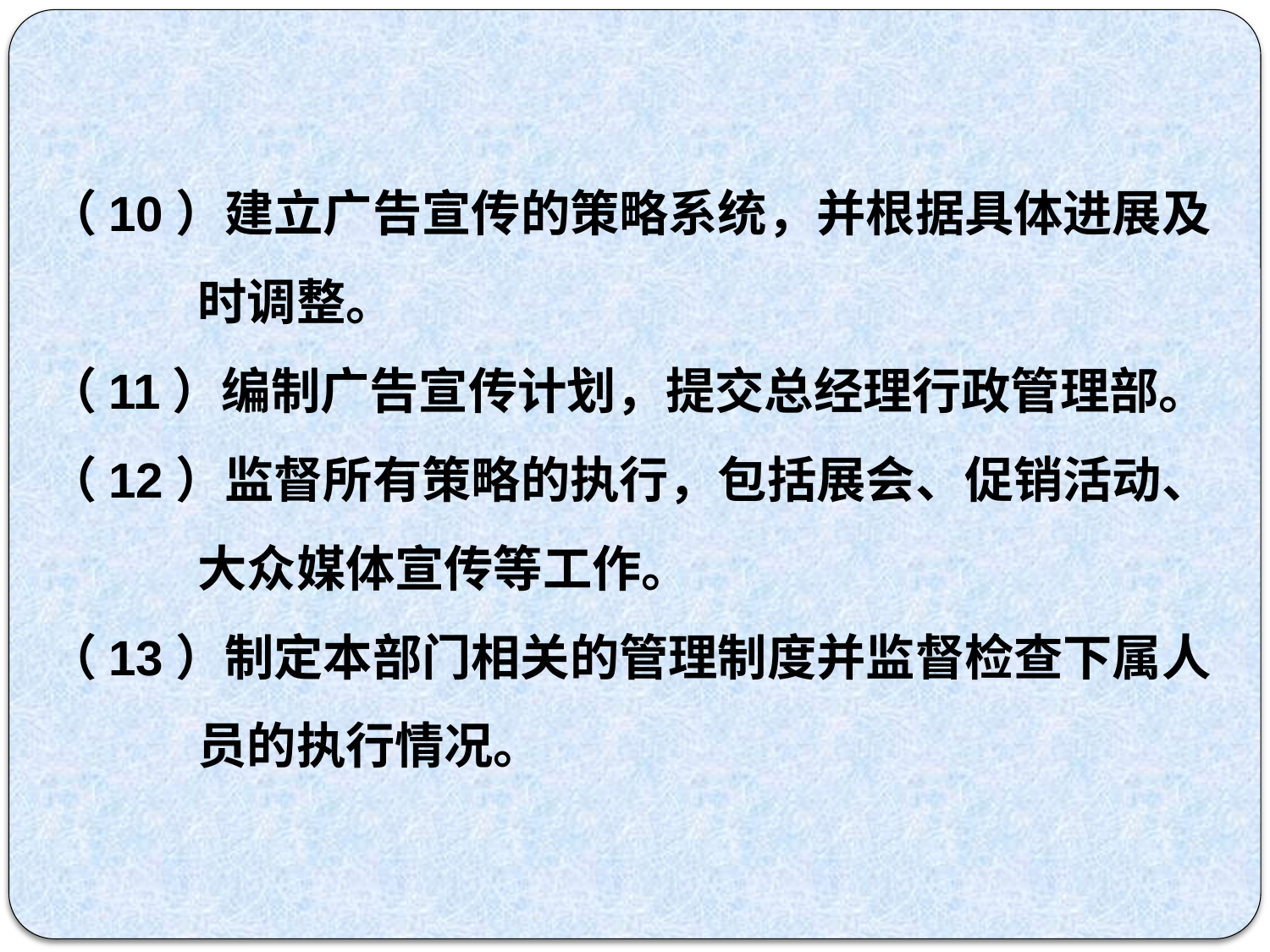

（10）建立广告宣传的策略系统，并根据具体进展及时调整。
（11）编制广告宣传计划，提交总经理行政管理部。
（12）监督所有策略的执行，包括展会、促销活动、大众媒体宣传等工作。
（13）制定本部门相关的管理制度并监督检查下属人员的执行情况。